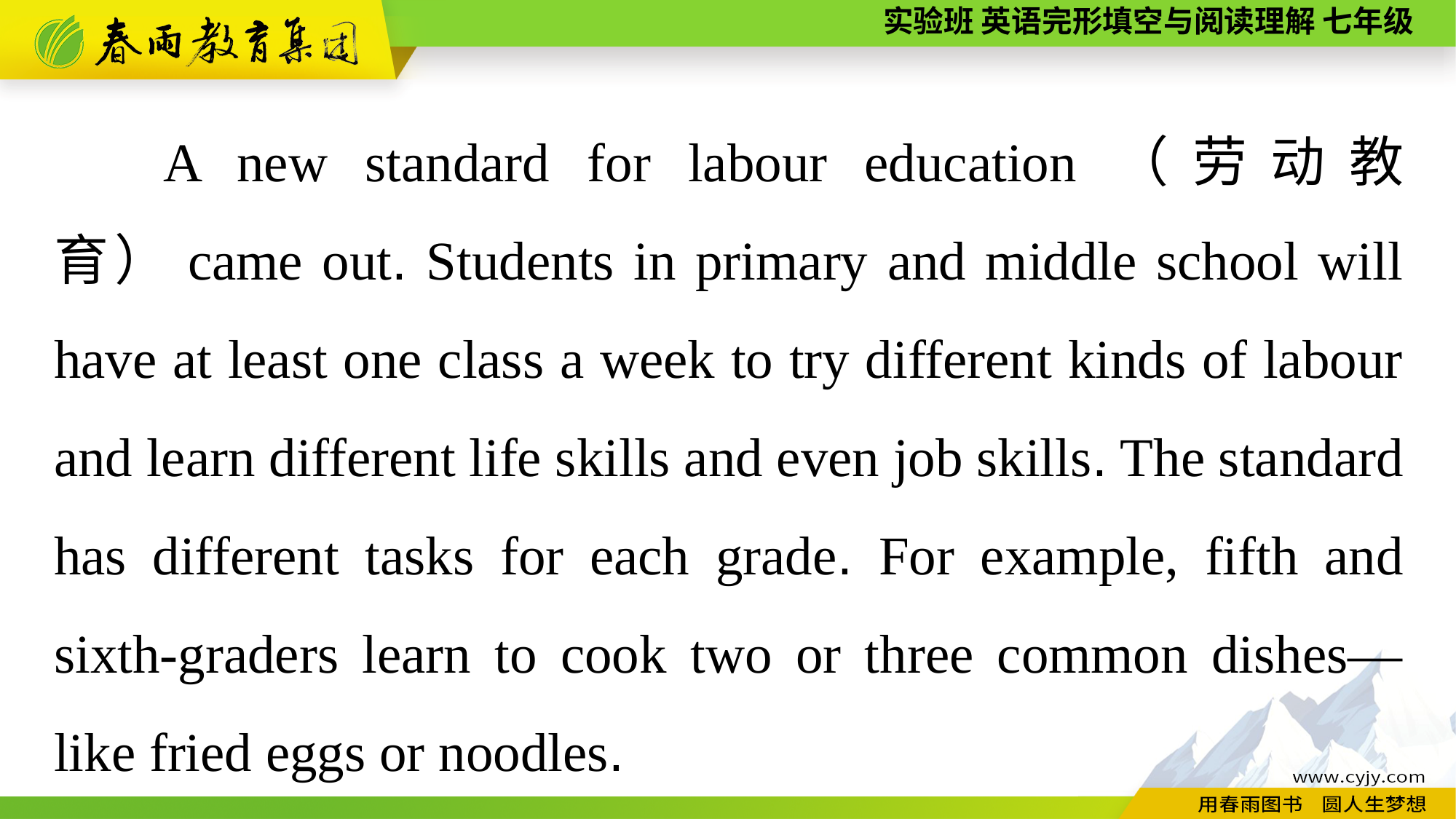

A new standard for labour education（劳动教育）came out. Students in primary and middle school will have at least one class a week to try different kinds of labour and learn different life skills and even job skills. The standard has different tasks for each grade. For example, fifth and sixth-graders learn to cook two or three common dishes—like fried eggs or noodles.